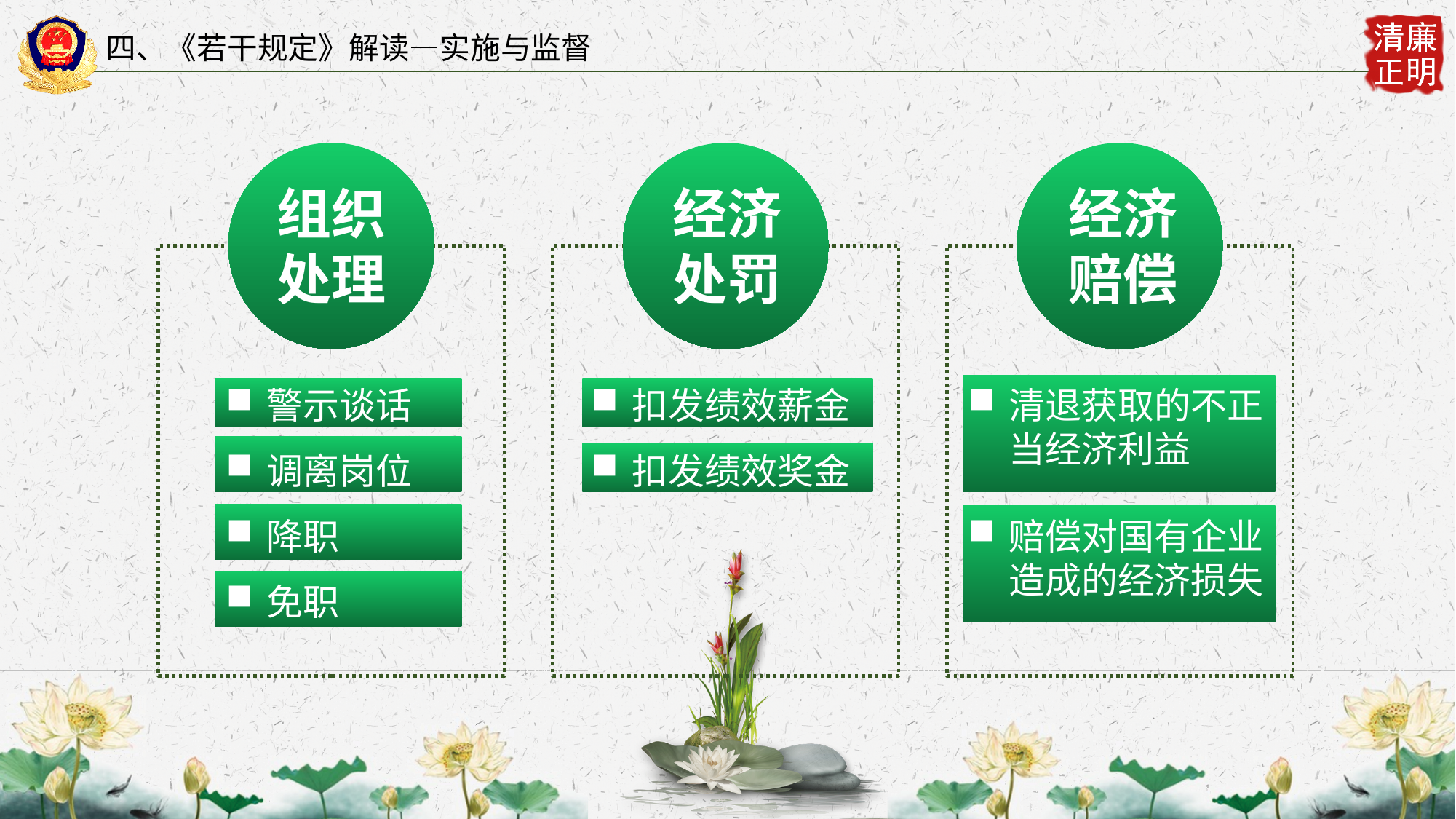

四、《若干规定》解读—实施与监督

组织处理
经济处罚
经济赔偿

警示谈话
调离岗位
降职
免职
扣发绩效薪金
扣发绩效奖金

清退获取的不正当经济利益

赔偿对国有企业造成的经济损失